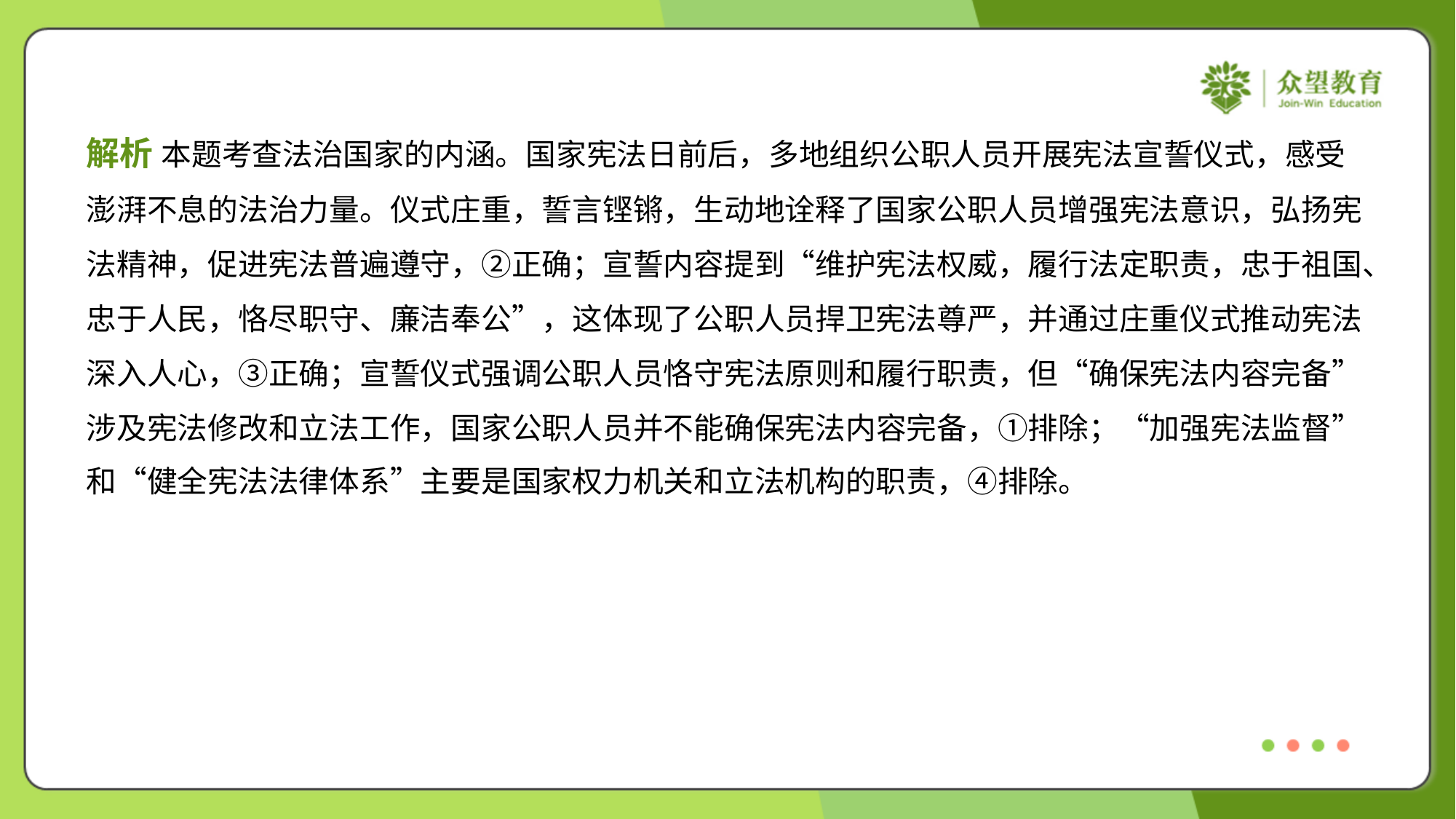

解析 本题考查法治国家的内涵。国家宪法日前后，多地组织公职人员开展宪法宣誓仪式，感受
澎湃不息的法治力量。仪式庄重，誓言铿锵，生动地诠释了国家公职人员增强宪法意识，弘扬宪
法精神，促进宪法普遍遵守，②正确；宣誓内容提到“维护宪法权威，履行法定职责，忠于祖国、
忠于人民，恪尽职守、廉洁奉公”，这体现了公职人员捍卫宪法尊严，并通过庄重仪式推动宪法
深入人心，③正确；宣誓仪式强调公职人员恪守宪法原则和履行职责，但“确保宪法内容完备”
涉及宪法修改和立法工作，国家公职人员并不能确保宪法内容完备，①排除；“加强宪法监督”
和“健全宪法法律体系”主要是国家权力机关和立法机构的职责，④排除。